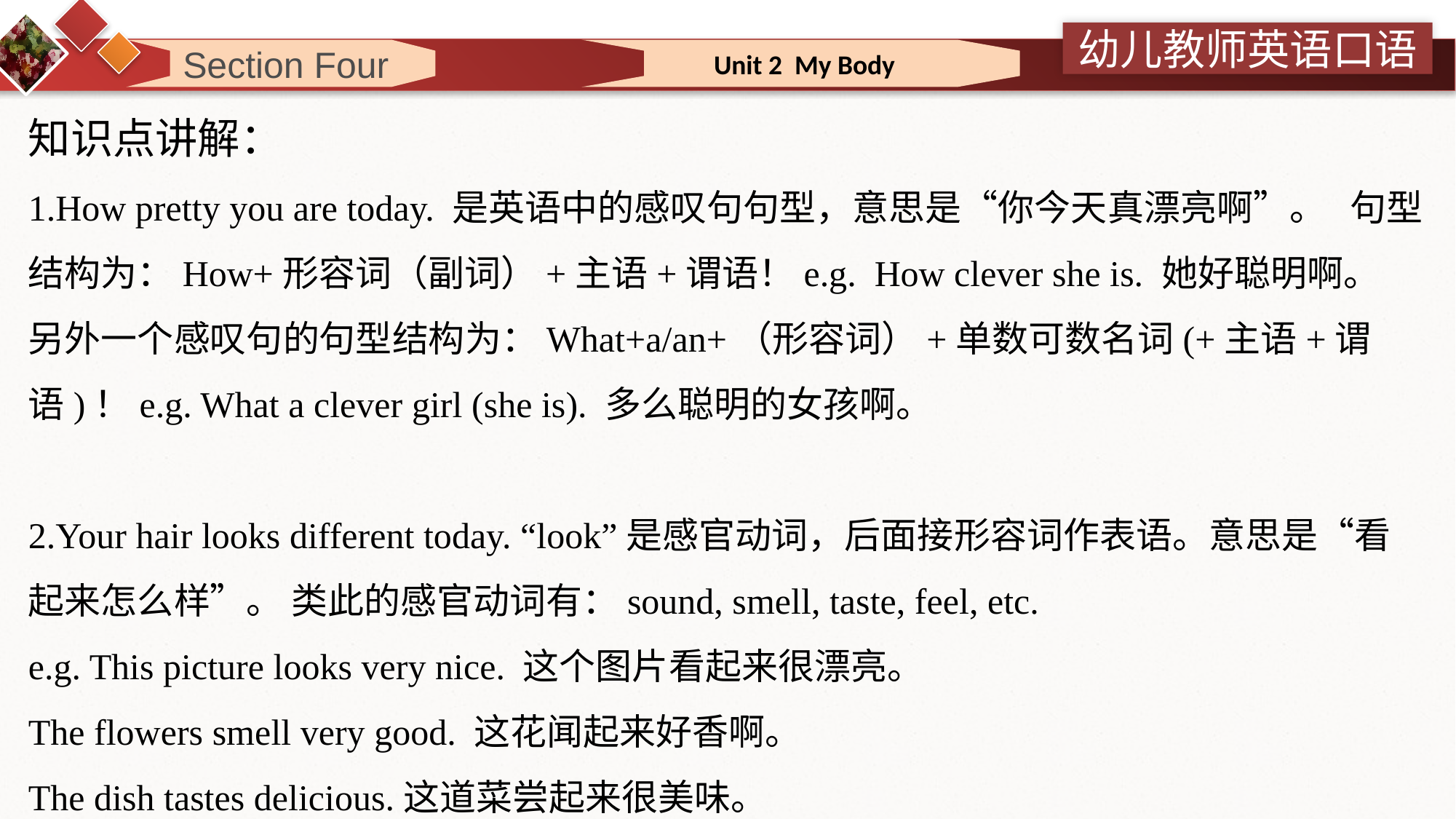

Section Four
 Unit 2  My Body
知识点讲解：
1.How pretty you are today. 是英语中的感叹句句型，意思是“你今天真漂亮啊”。   句型结构为：How+形容词（副词）+主语+谓语！e.g.  How clever she is. 她好聪明啊。
另外一个感叹句的句型结构为：What+a/an+（形容词）+单数可数名词(+主语+谓语)！e.g. What a clever girl (she is). 多么聪明的女孩啊。

2.Your hair looks different today. “look”是感官动词，后面接形容词作表语。意思是“看起来怎么样”。 类此的感官动词有：sound, smell, taste, feel, etc.
e.g. This picture looks very nice. 这个图片看起来很漂亮。
The flowers smell very good. 这花闻起来好香啊。
The dish tastes delicious.这道菜尝起来很美味。